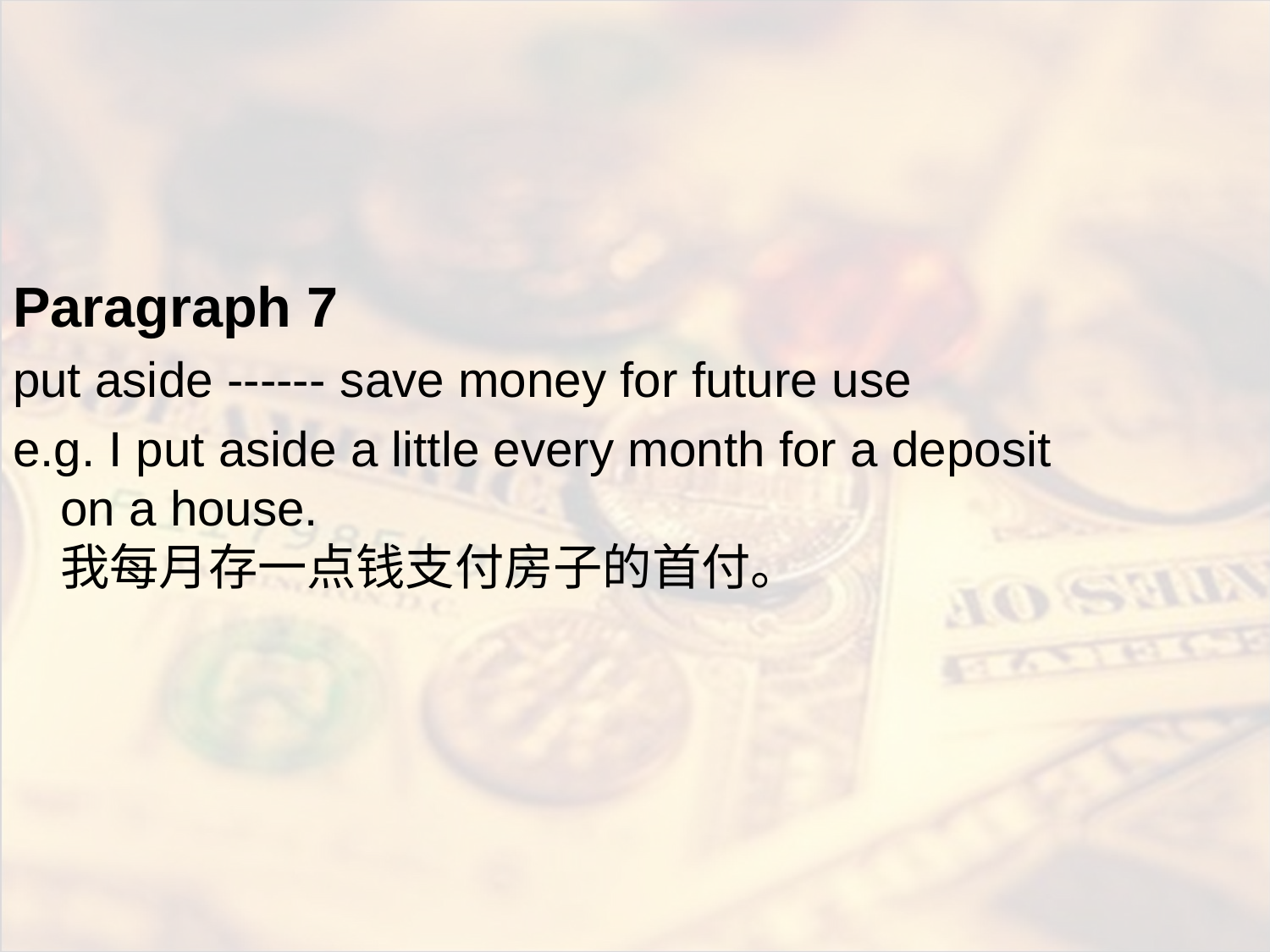

#

Paragraph 7
put aside ------ save money for future use
e.g. I put aside a little every month for a deposit on a house.
我每月存一点钱支付房子的首付。